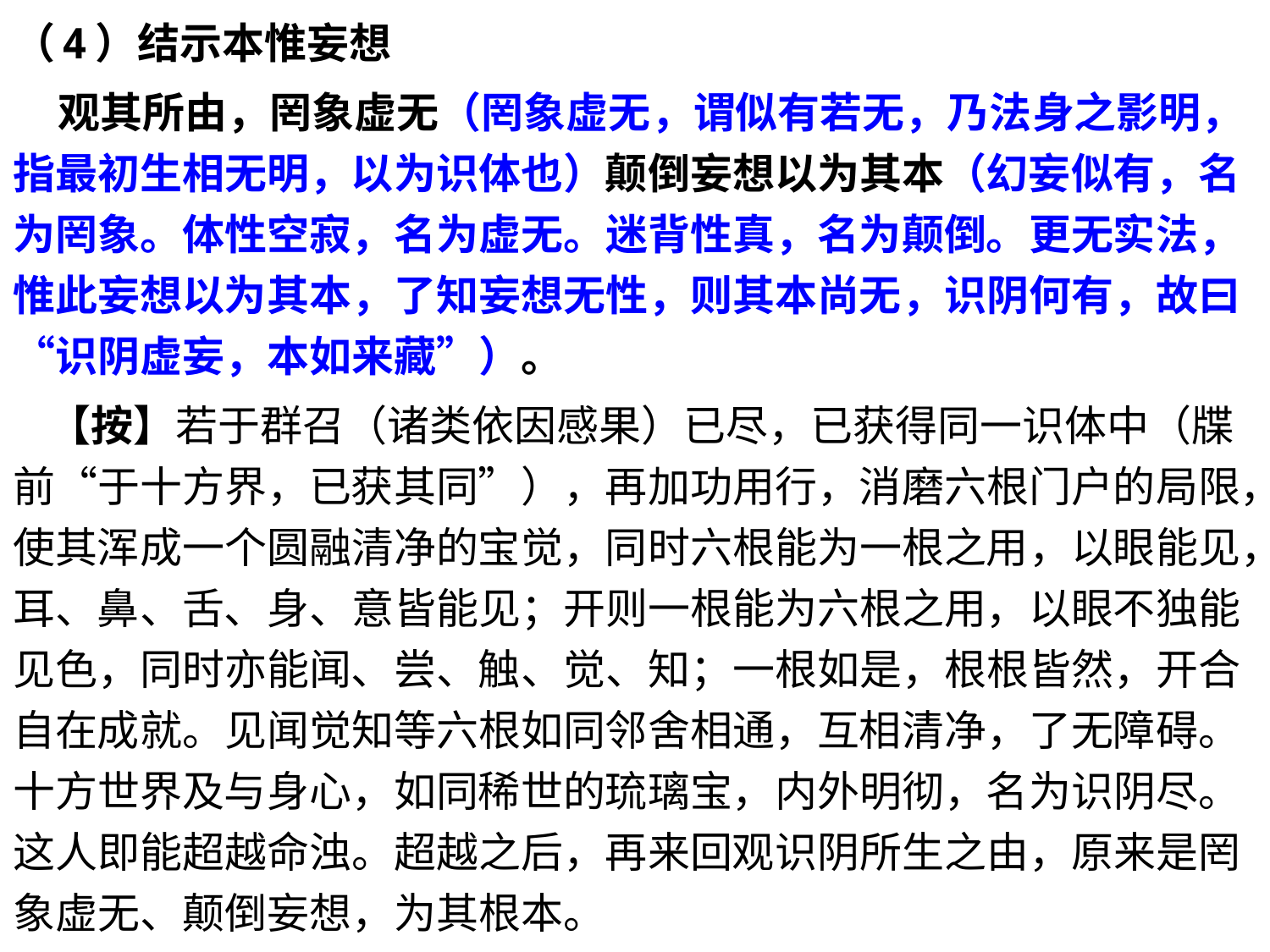

（4）结示本惟妄想
    观其所由，罔象虚无（罔象虚无，谓似有若无，乃法身之影明，指最初生相无明，以为识体也）颠倒妄想以为其本（幻妄似有，名为罔象。体性空寂，名为虚无。迷背性真，名为颠倒。更无实法，惟此妄想以为其本，了知妄想无性，则其本尚无，识阴何有，故曰“识阴虚妄，本如来藏”）。
   【按】若于群召（诸类依因感果）已尽，已获得同一识体中（牒前“于十方界，已获其同”），再加功用行，消磨六根门户的局限，使其浑成一个圆融清净的宝觉，同时六根能为一根之用，以眼能见，耳、鼻、舌、身、意皆能见；开则一根能为六根之用，以眼不独能见色，同时亦能闻、尝、触、觉、知；一根如是，根根皆然，开合自在成就。见闻觉知等六根如同邻舍相通，互相清净，了无障碍。十方世界及与身心，如同稀世的琉璃宝，内外明彻，名为识阴尽。这人即能超越命浊。超越之后，再来回观识阴所生之由，原来是罔象虚无、颠倒妄想，为其根本。